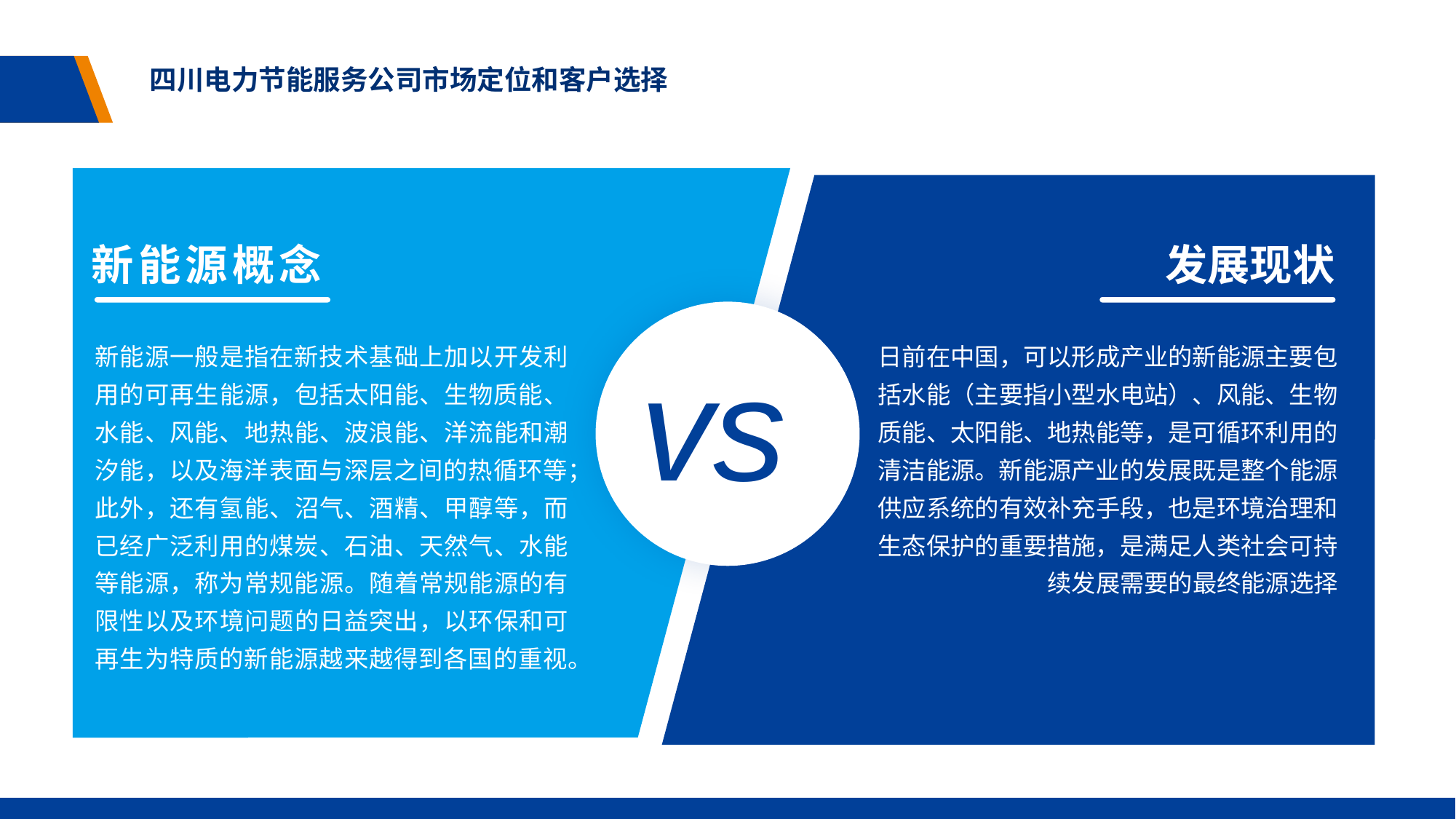

四川电力节能服务公司市场定位和客户选择

新能源概念
发展现状

新能源一般是指在新技术基础上加以开发利用的可再生能源，包括太阳能、生物质能、水能、风能、地热能、波浪能、洋流能和潮汐能，以及海洋表面与深层之间的热循环等；此外，还有氢能、沼气、酒精、甲醇等，而已经广泛利用的煤炭、石油、天然气、水能等能源，称为常规能源。随着常规能源的有限性以及环境问题的日益突出，以环保和可再生为特质的新能源越来越得到各国的重视。

日前在中国，可以形成产业的新能源主要包括水能（主要指小型水电站）、风能、生物质能、太阳能、地热能等，是可循环利用的清洁能源。新能源产业的发展既是整个能源供应系统的有效补充手段，也是环境治理和生态保护的重要措施，是满足人类社会可持续发展需要的最终能源选择
vs